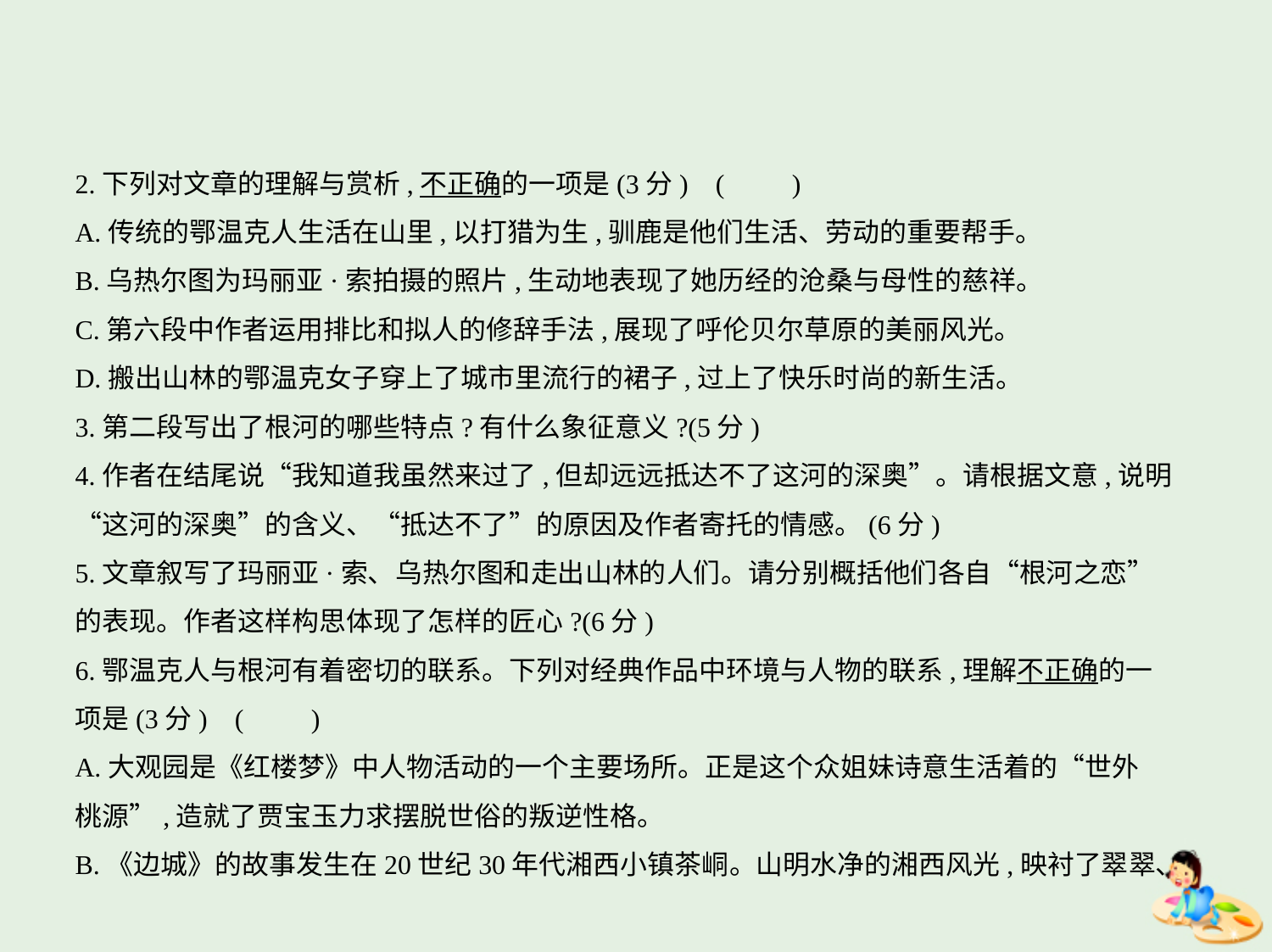

2.下列对文章的理解与赏析,不正确的一项是(3分) (　　)
A.传统的鄂温克人生活在山里,以打猎为生,驯鹿是他们生活、劳动的重要帮手。
B.乌热尔图为玛丽亚·索拍摄的照片,生动地表现了她历经的沧桑与母性的慈祥。
C.第六段中作者运用排比和拟人的修辞手法,展现了呼伦贝尔草原的美丽风光。
D.搬出山林的鄂温克女子穿上了城市里流行的裙子,过上了快乐时尚的新生活。
3.第二段写出了根河的哪些特点?有什么象征意义?(5分)
4.作者在结尾说“我知道我虽然来过了,但却远远抵达不了这河的深奥”。请根据文意,说明
“这河的深奥”的含义、“抵达不了”的原因及作者寄托的情感。(6分)
5.文章叙写了玛丽亚·索、乌热尔图和走出山林的人们。请分别概括他们各自“根河之恋”
的表现。作者这样构思体现了怎样的匠心?(6分)
6.鄂温克人与根河有着密切的联系。下列对经典作品中环境与人物的联系,理解不正确的一
项是(3分) (　　)
A.大观园是《红楼梦》中人物活动的一个主要场所。正是这个众姐妹诗意生活着的“世外
桃源”,造就了贾宝玉力求摆脱世俗的叛逆性格。
B.《边城》的故事发生在20世纪30年代湘西小镇茶峒。山明水净的湘西风光,映衬了翠翠、